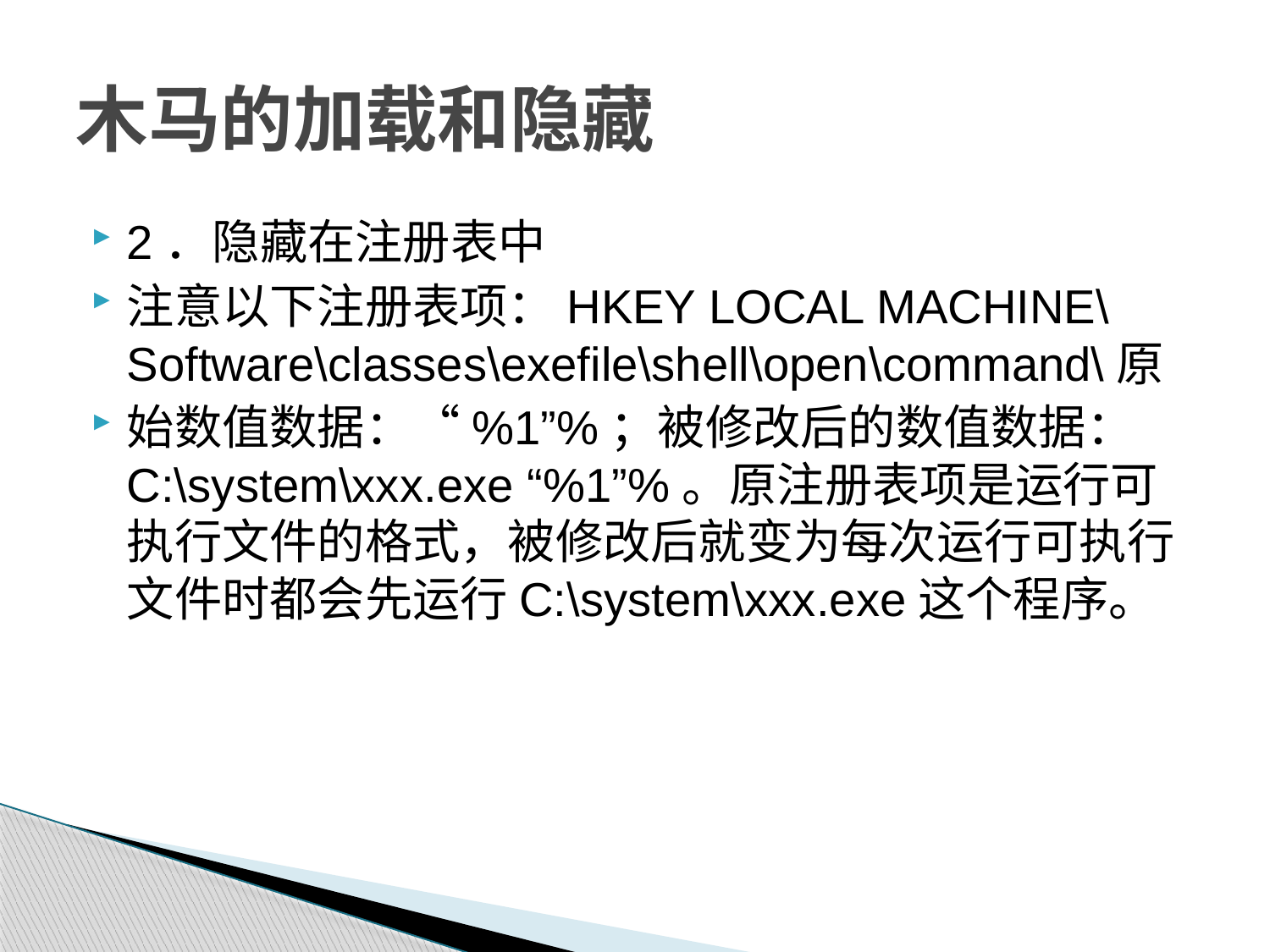

# 木马的加载和隐藏
2．隐藏在注册表中
注意以下注册表项：HKEY LOCAL MACHINE\Software\classes\exefile\shell\open\command\原
始数值数据：“%1”%；被修改后的数值数据：C:\system\xxx.exe “%1”%。原注册表项是运行可执行文件的格式，被修改后就变为每次运行可执行文件时都会先运行C:\system\xxx.exe这个程序。